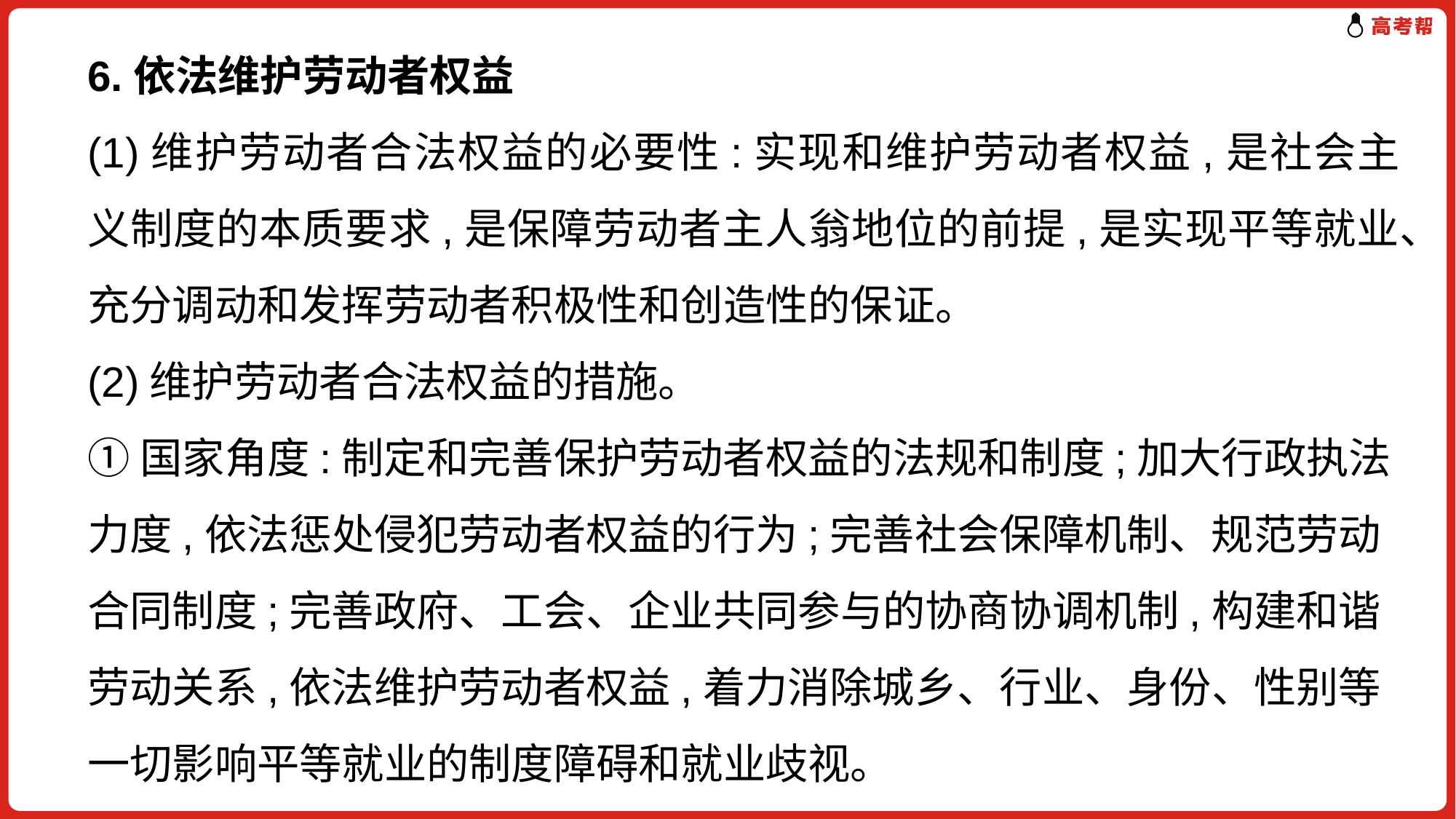

6.依法维护劳动者权益
(1)维护劳动者合法权益的必要性:实现和维护劳动者权益,是社会主义制度的本质要求,是保障劳动者主人翁地位的前提,是实现平等就业、充分调动和发挥劳动者积极性和创造性的保证。
(2)维护劳动者合法权益的措施。
①国家角度:制定和完善保护劳动者权益的法规和制度;加大行政执法力度,依法惩处侵犯劳动者权益的行为;完善社会保障机制、规范劳动合同制度;完善政府、工会、企业共同参与的协商协调机制,构建和谐劳动关系,依法维护劳动者权益,着力消除城乡、行业、身份、性别等一切影响平等就业的制度障碍和就业歧视。